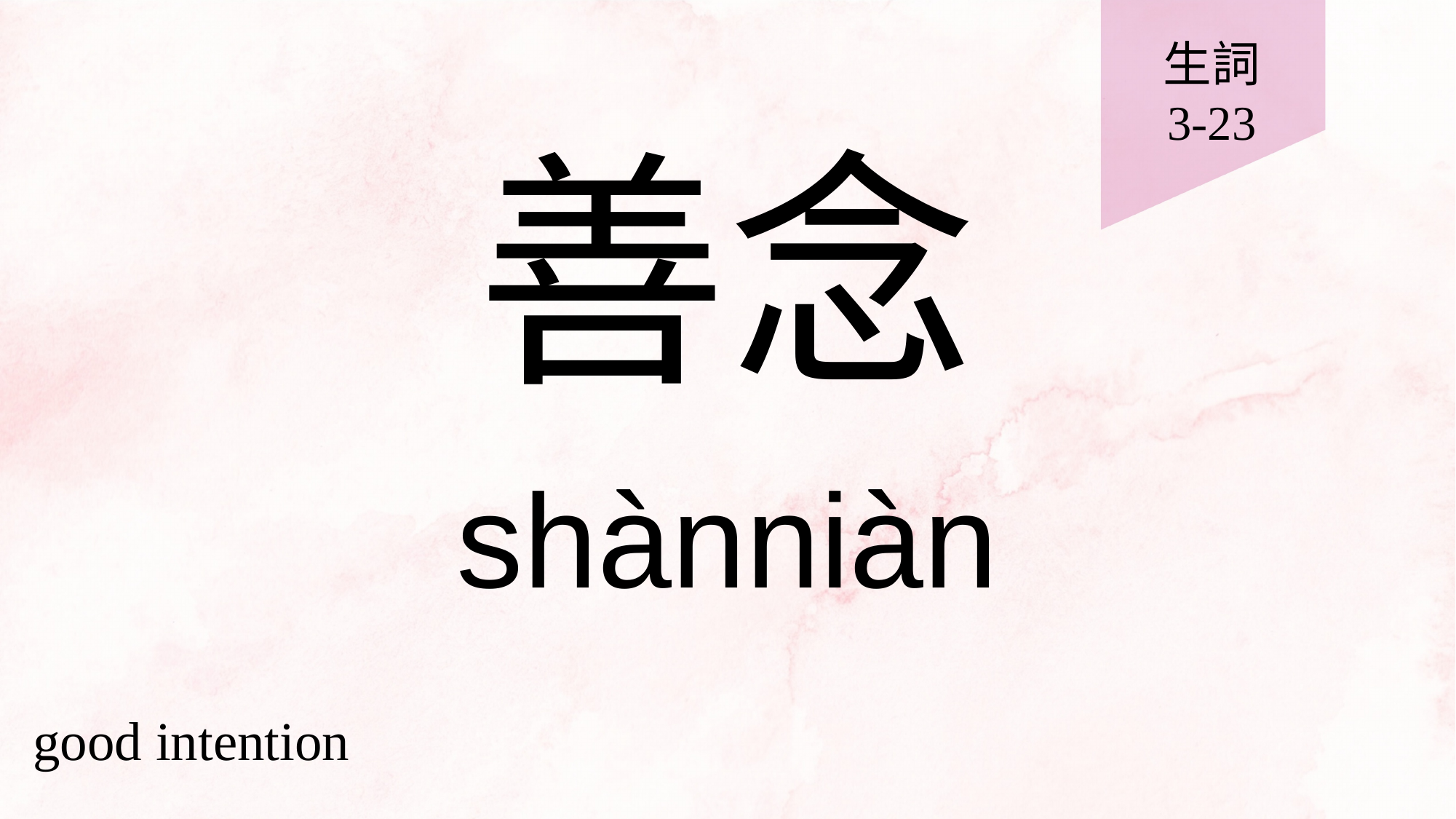

生詞
3-23
# 善念
shànniàn
good intention